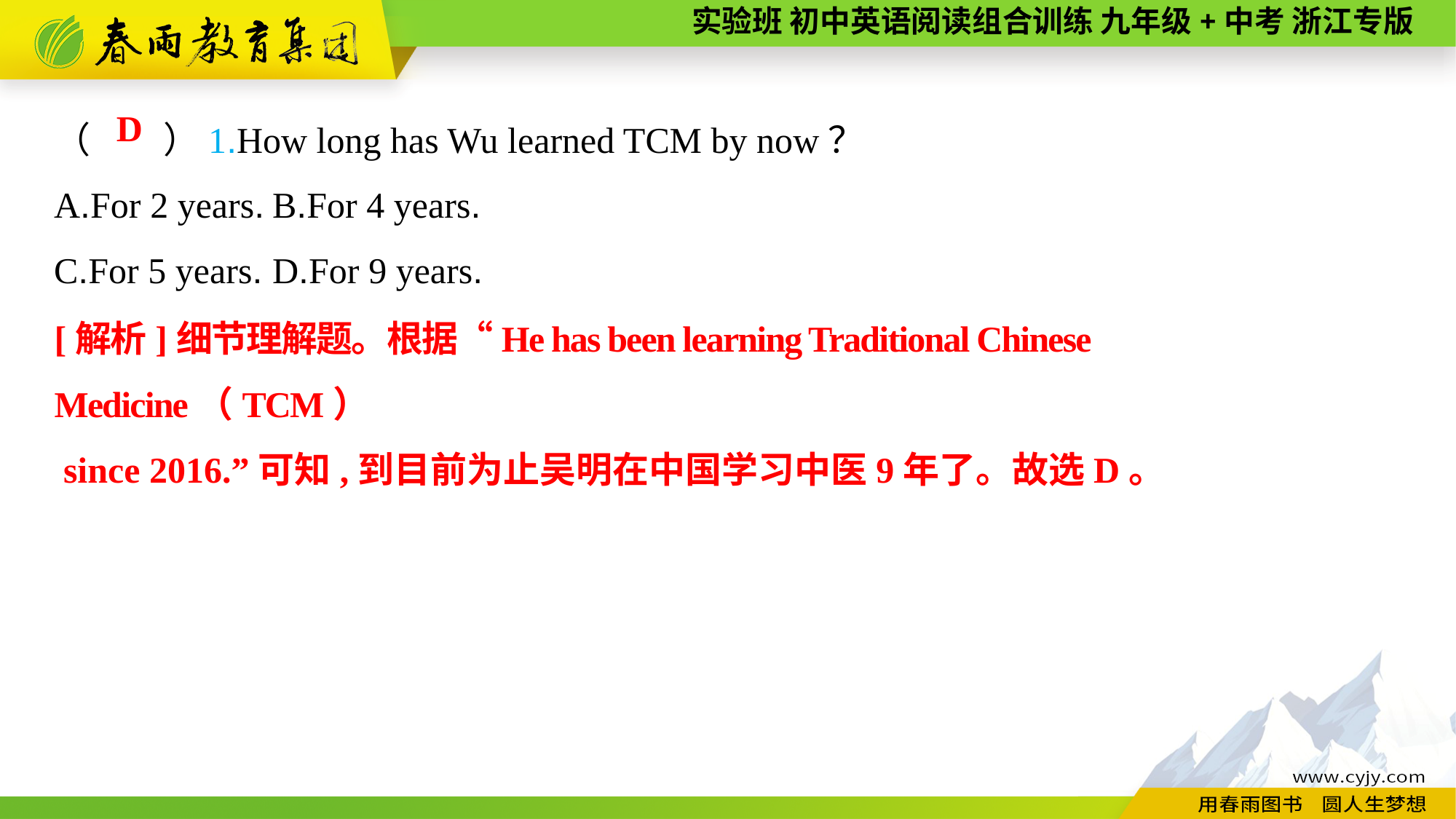

（　　）1.How long has Wu learned TCM by now？
A.For 2 years.	B.For 4 years.
C.For 5 years.	D.For 9 years.
D
[解析]细节理解题。根据“He has been learning Traditional Chinese Medicine（TCM）
 since 2016.”可知,到目前为止吴明在中国学习中医9年了。故选D。